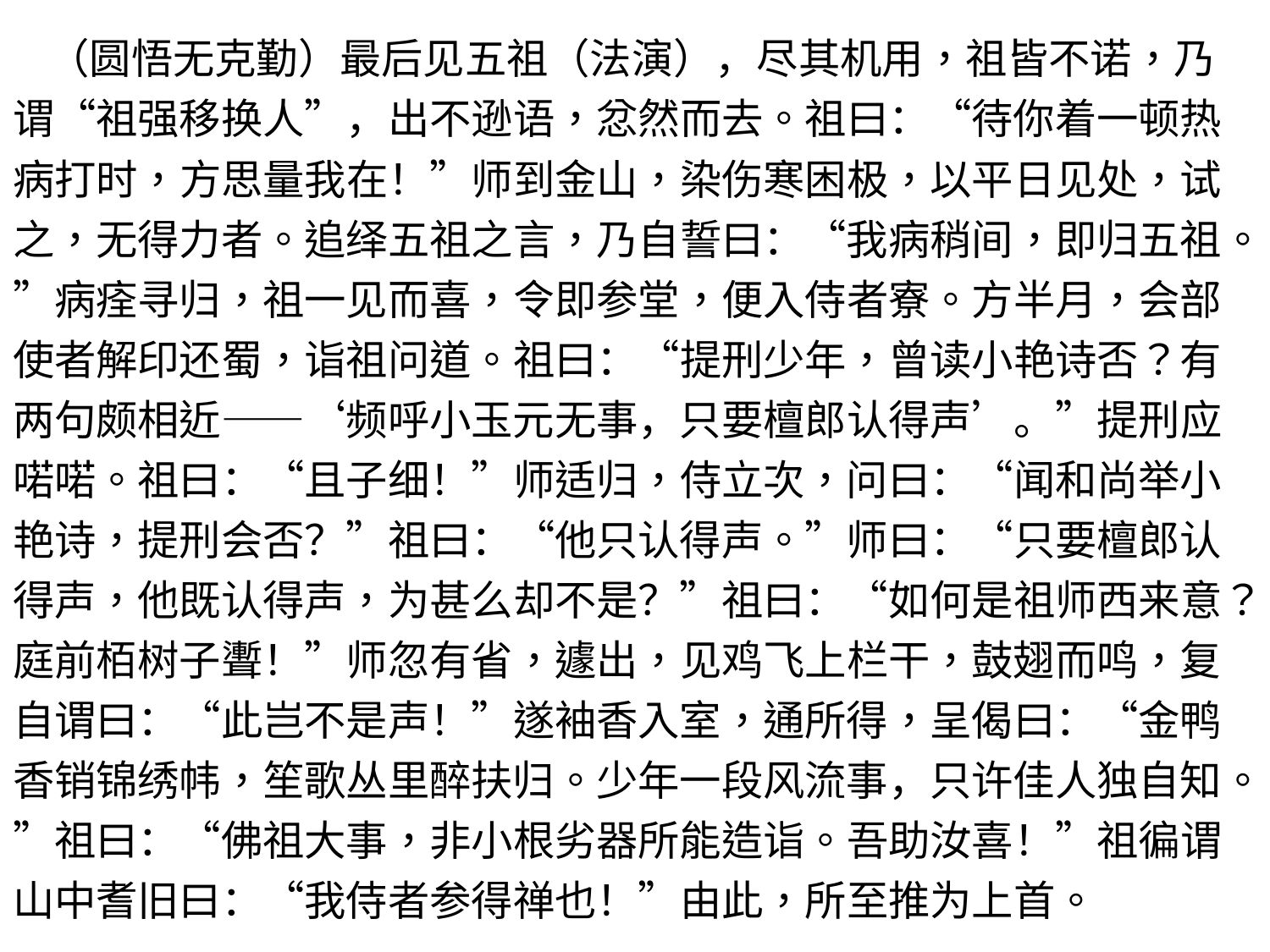

（圆悟无克勤）最后见五祖（法演），尽其机用，祖皆不诺，乃谓“祖强移换人”，出不逊语，忿然而去。祖曰：“待你着一顿热病打时，方思量我在！”师到金山，染伤寒困极，以平日见处，试之，无得力者。追绎五祖之言，乃自誓曰：“我病稍间，即归五祖。”病痊寻归，祖一见而喜，令即参堂，便入侍者寮。方半月，会部使者解印还蜀，诣祖问道。祖曰：“提刑少年，曾读小艳诗否？有两句颇相近——‘频呼小玉元无事，只要檀郎认得声’。”提刑应喏喏。祖曰：“且子细！”师适归，侍立次，问曰：“闻和尚举小艳诗，提刑会否？”祖曰：“他只认得声。”师曰：“只要檀郎认得声，他既认得声，为甚么却不是？”祖曰：“如何是祖师西来意？庭前栢树子聻！”师忽有省，遽出，见鸡飞上栏干，鼓翅而鸣，复自谓曰：“此岂不是声！”遂袖香入室，通所得，呈偈曰：“金鸭香销锦绣帏，笙歌丛里醉扶归。少年一段风流事，只许佳人独自知。”祖曰：“佛祖大事，非小根劣器所能造诣。吾助汝喜！”祖徧谓山中耆旧曰：“我侍者参得禅也！”由此，所至推为上首。